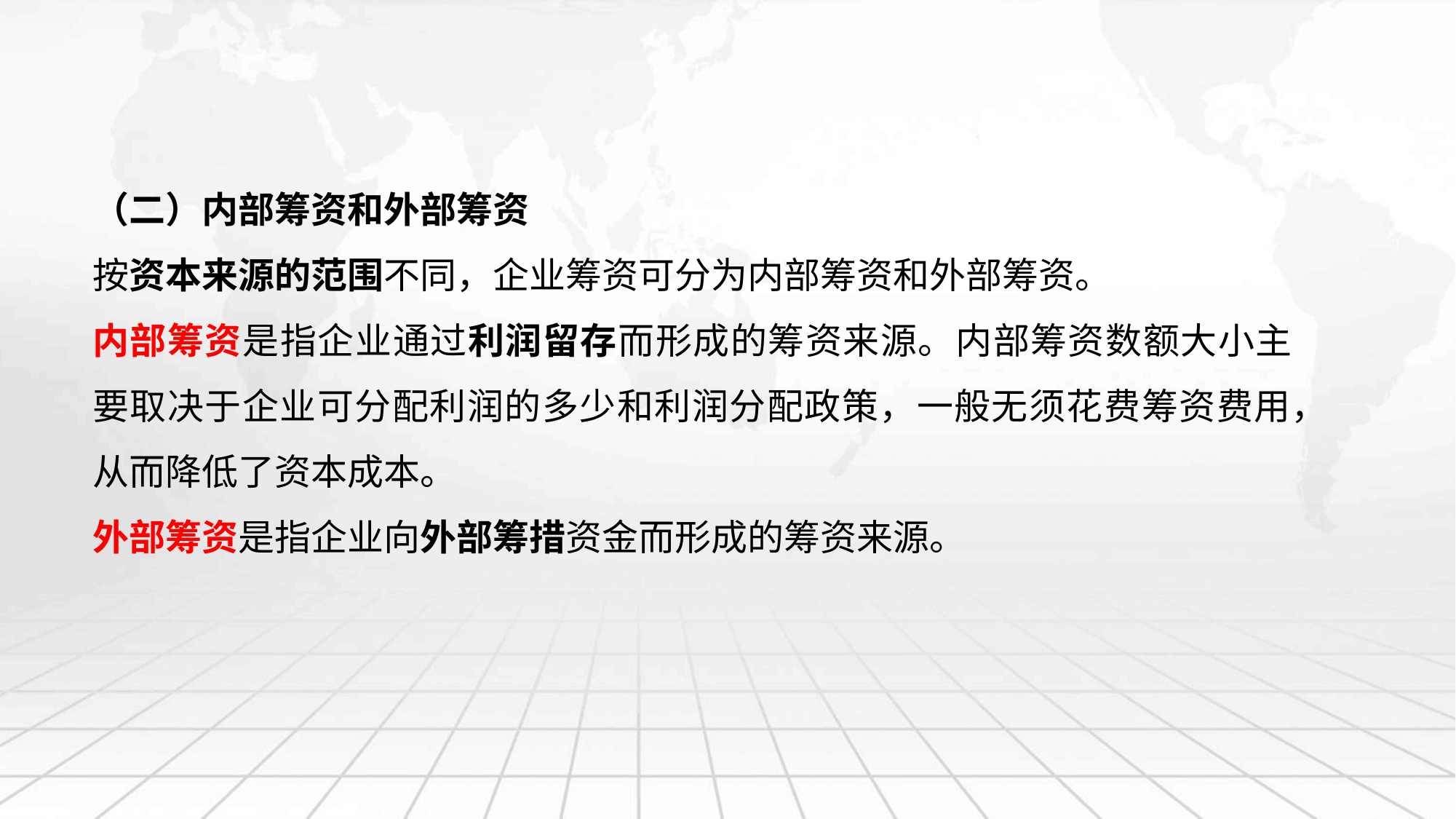

（二）内部筹资和外部筹资
按资本来源的范围不同，企业筹资可分为内部筹资和外部筹资。
内部筹资是指企业通过利润留存而形成的筹资来源。内部筹资数额大小主要取决于企业可分配利润的多少和利润分配政策，一般无须花费筹资费用，从而降低了资本成本。
外部筹资是指企业向外部筹措资金而形成的筹资来源。